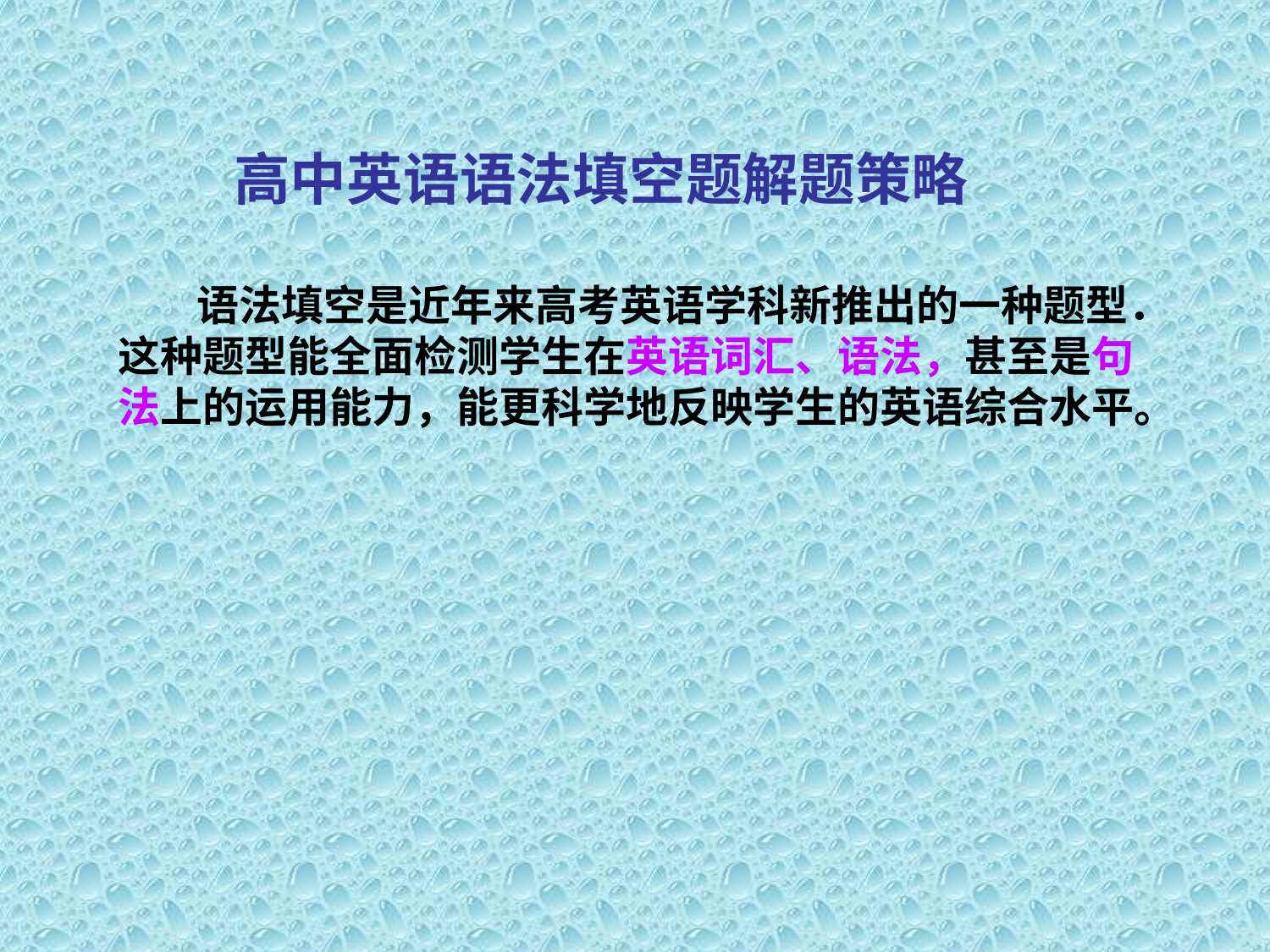

高中英语语法填空题解题策略

         语法填空是近年来高考英语学科新推出的一种题型．这种题型能全面检测学生在英语词汇、语法，甚至是句法上的运用能力，能更科学地反映学生的英语综合水平。